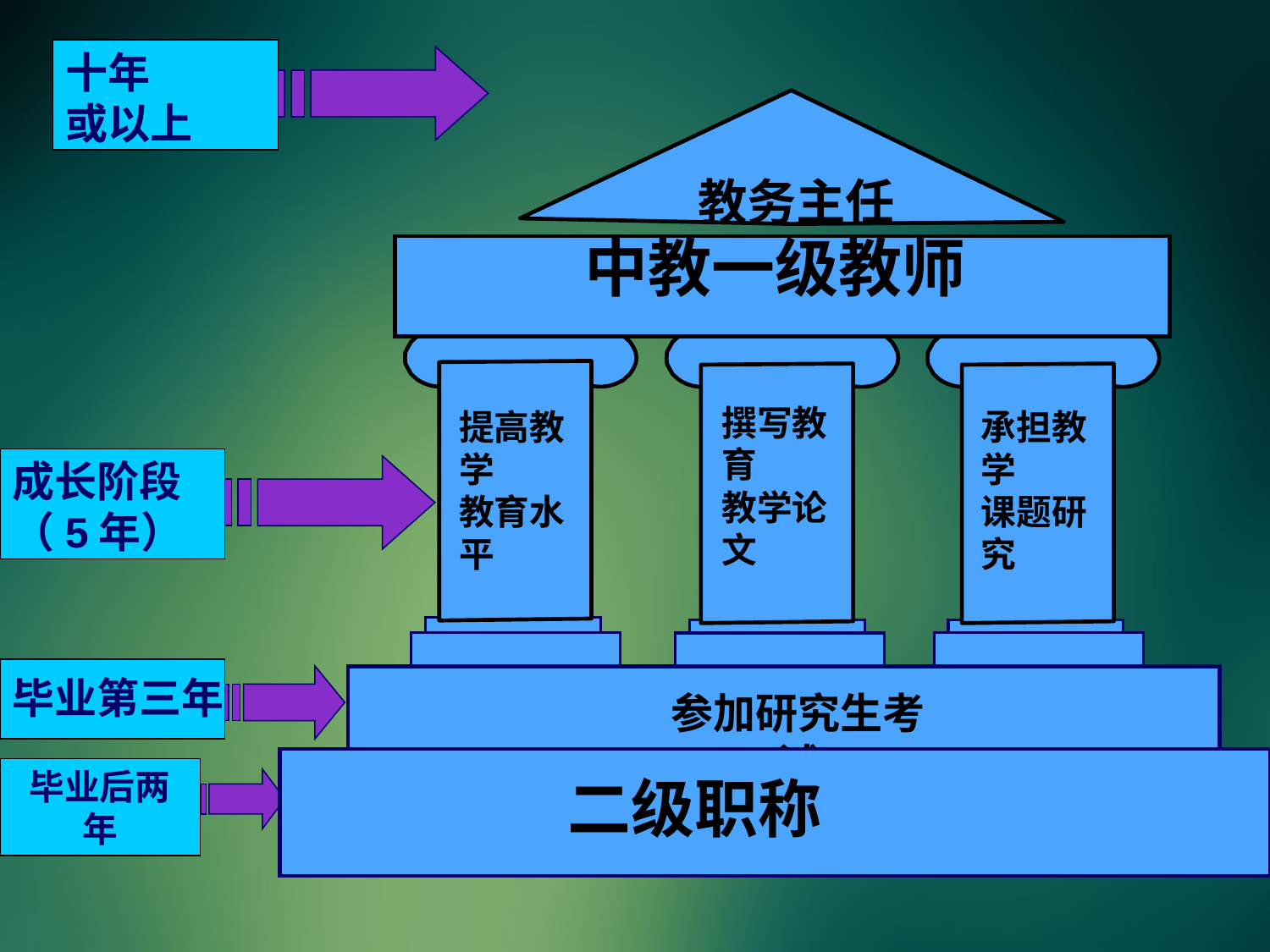

十年
或以上

教务主任

中教一级教师

撰写教育
教学论文
提高教学
教育水平
承担教学
课题研究

成长阶段
（5年）

毕业第三年

参加研究生考试

毕业后两年

二级职称